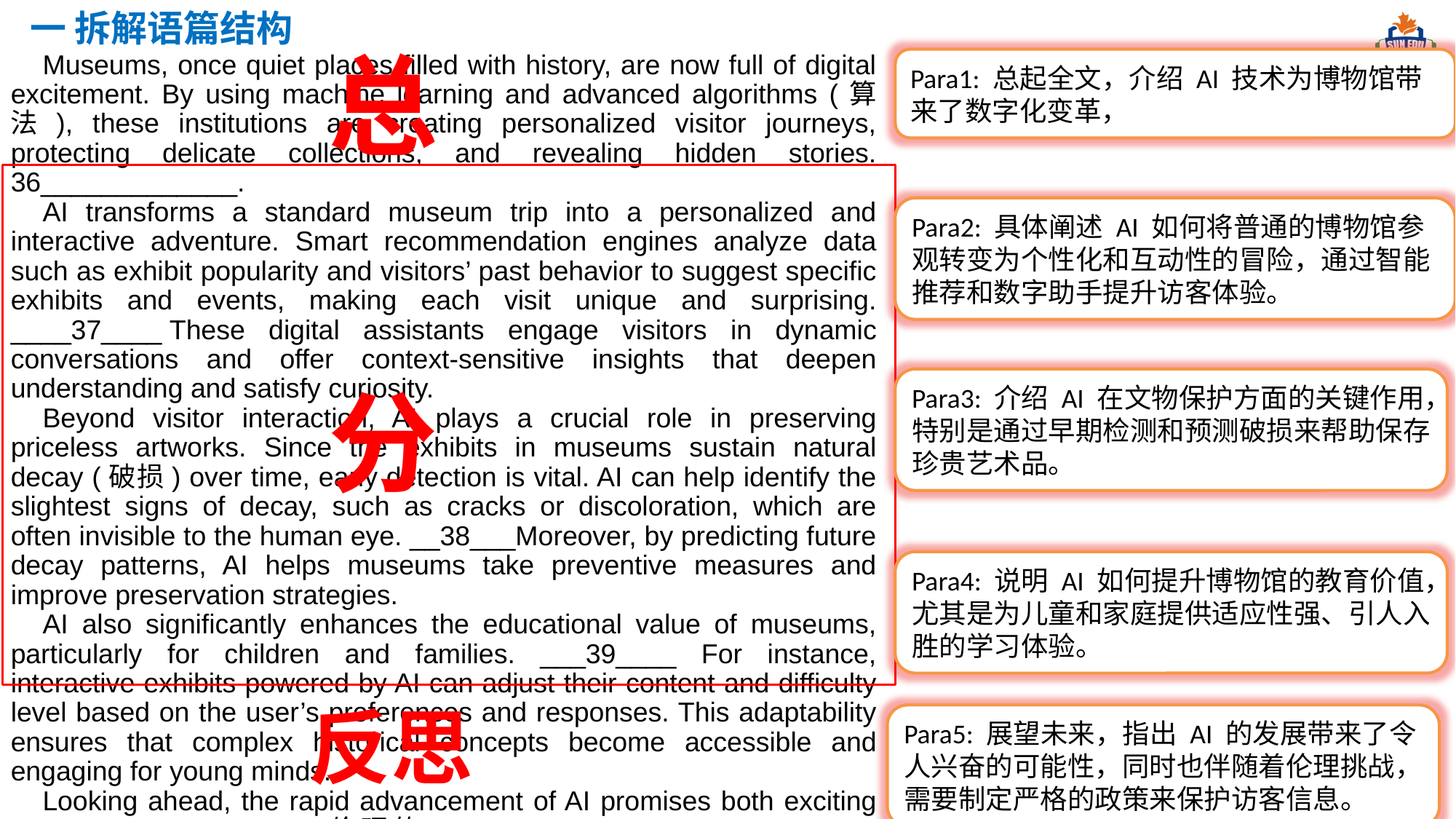

一 拆解语篇结构
总
Museums, once quiet places filled with history, are now full of digital excitement. By using machine learning and advanced algorithms (算法), these institutions are creating personalized visitor journeys, protecting delicate collections, and revealing hidden stories. 36_____________.
AI transforms a standard museum trip into a personalized and interactive adventure. Smart recommendation engines analyze data such as exhibit popularity and visitors’ past behavior to suggest specific exhibits and events, making each visit unique and surprising. ____37____ These digital assistants engage visitors in dynamic conversations and offer context-sensitive insights that deepen understanding and satisfy curiosity.
Beyond visitor interaction, AI plays a crucial role in preserving priceless artworks. Since the exhibits in museums sustain natural decay (破损) over time, early detection is vital. AI can help identify the slightest signs of decay, such as cracks or discoloration, which are often invisible to the human eye. __38___Moreover, by predicting future decay patterns, AI helps museums take preventive measures and improve preservation strategies.
AI also significantly enhances the educational value of museums, particularly for children and families. ___39____ For instance, interactive exhibits powered by AI can adjust their content and difficulty level based on the user’s preferences and responses. This adaptability ensures that complex historical concepts become accessible and engaging for young minds.
Looking ahead, the rapid advancement of AI promises both exciting possibilities and ethical (伦理的) challenges. Museums are working together with AI ethicists to develop fair algorithms. ____40____ Strict policies should be established to protect visitors’ information.
Para1: 总起全文，介绍 AI 技术为博物馆带来了数字化变革，

Para2: 具体阐述 AI 如何将普通的博物馆参观转变为个性化和互动性的冒险，通过智能推荐和数字助手提升访客体验。
分
Para3: 介绍 AI 在文物保护方面的关键作用，特别是通过早期检测和预测破损来帮助保存珍贵艺术品。
Para4: 说明 AI 如何提升博物馆的教育价值，尤其是为儿童和家庭提供适应性强、引人入胜的学习体验。
反思
Para5: 展望未来，指出 AI 的发展带来了令人兴奋的可能性，同时也伴随着伦理挑战，需要制定严格的政策来保护访客信息。